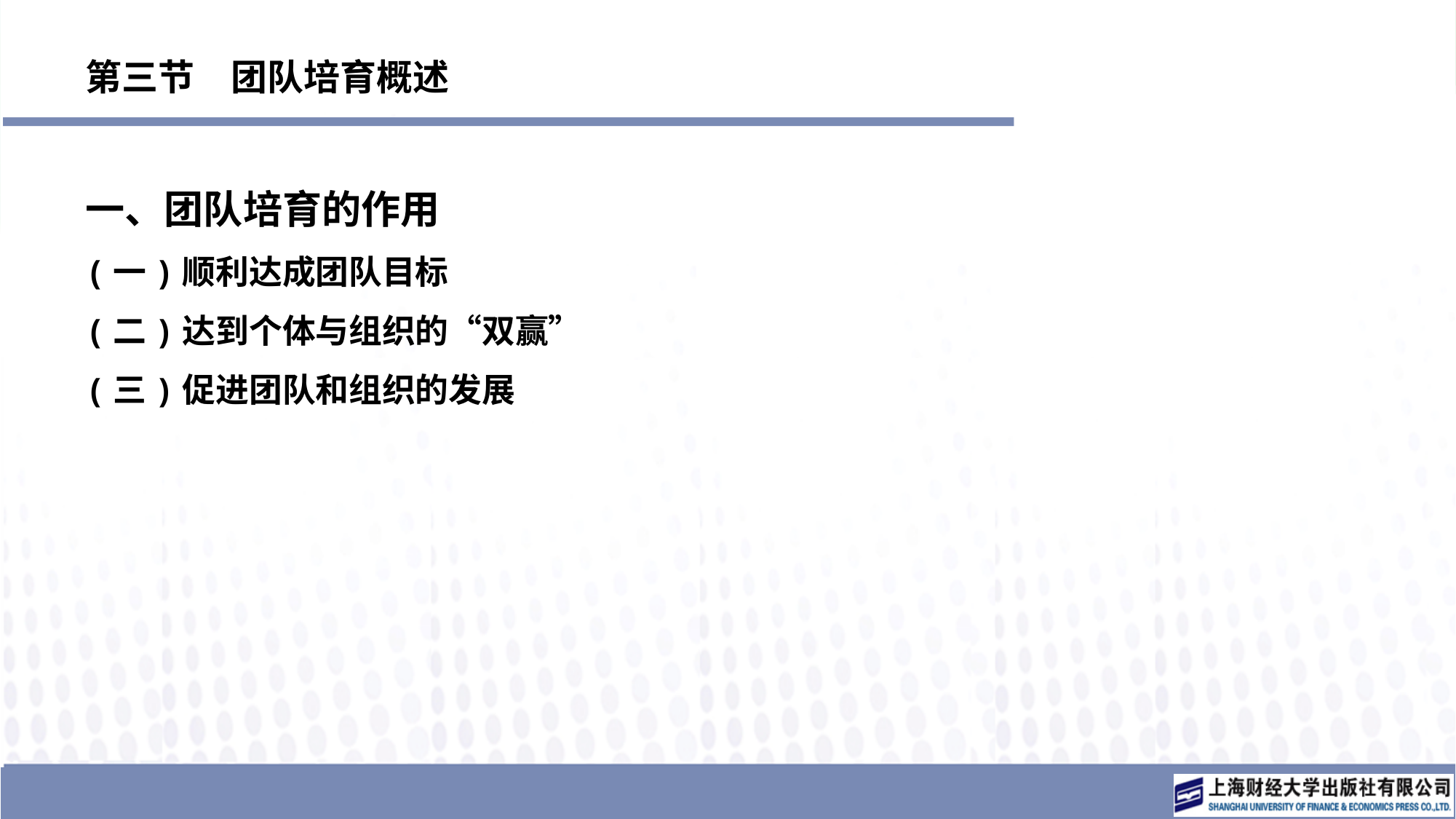

# 第三节　团队培育概述
一、团队培育的作用
(一)顺利达成团队目标
(二)达到个体与组织的“双赢”
(三)促进团队和组织的发展